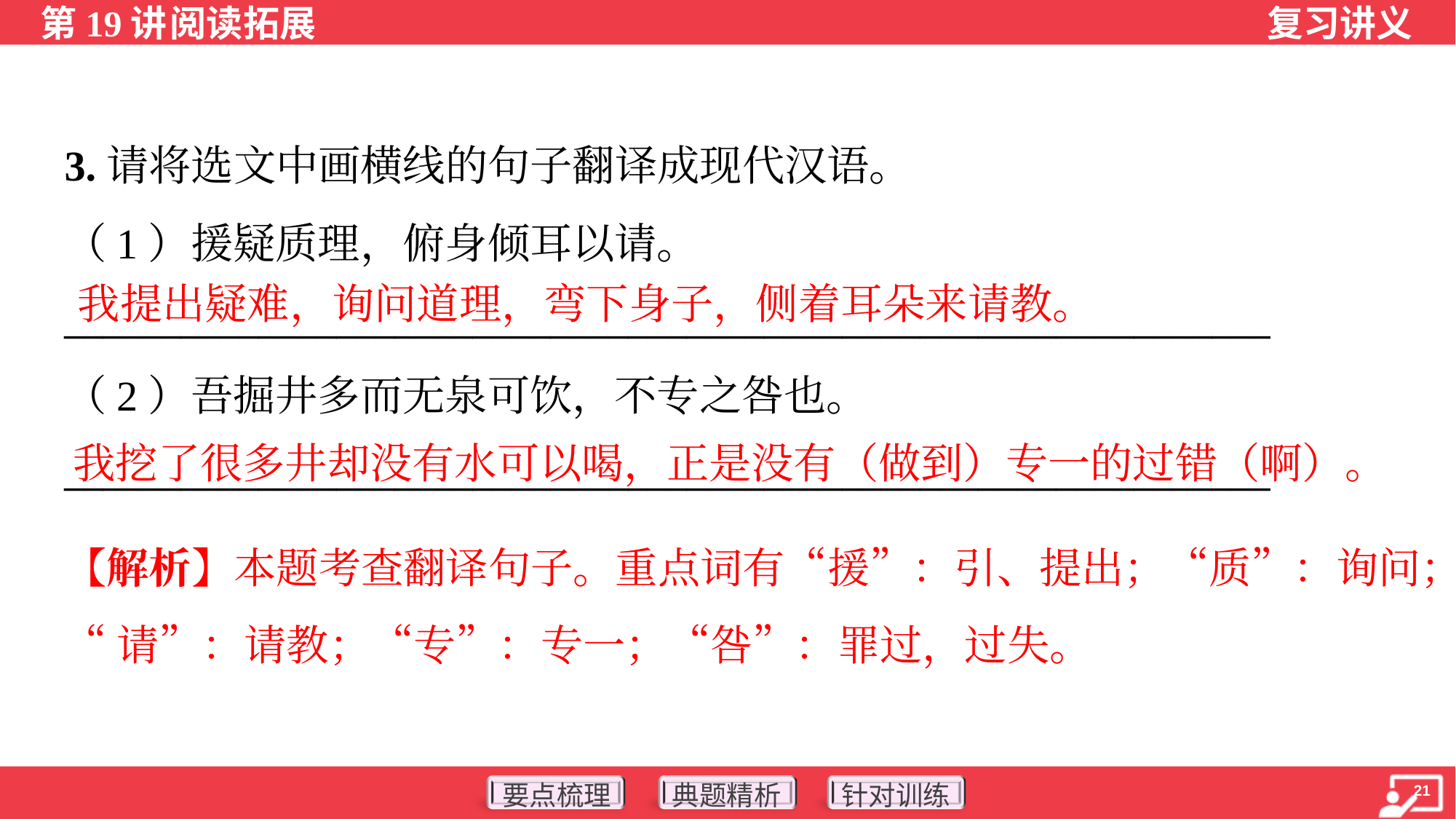

3.请将选文中画横线的句子翻译成现代汉语。
（1）援疑质理，俯身倾耳以请。
______________________________________________________________
我提出疑难，询问道理，弯下身子，侧着耳朵来请教。
（2）吾掘井多而无泉可饮，不专之咎也。
______________________________________________________________
我挖了很多井却没有水可以喝，正是没有（做到）专一的过错（啊）。
【解析】本题考查翻译句子。重点词有“援”：引、提出；“质”：询问；
“请”：请教；“专”：专一；“咎”：罪过，过失。